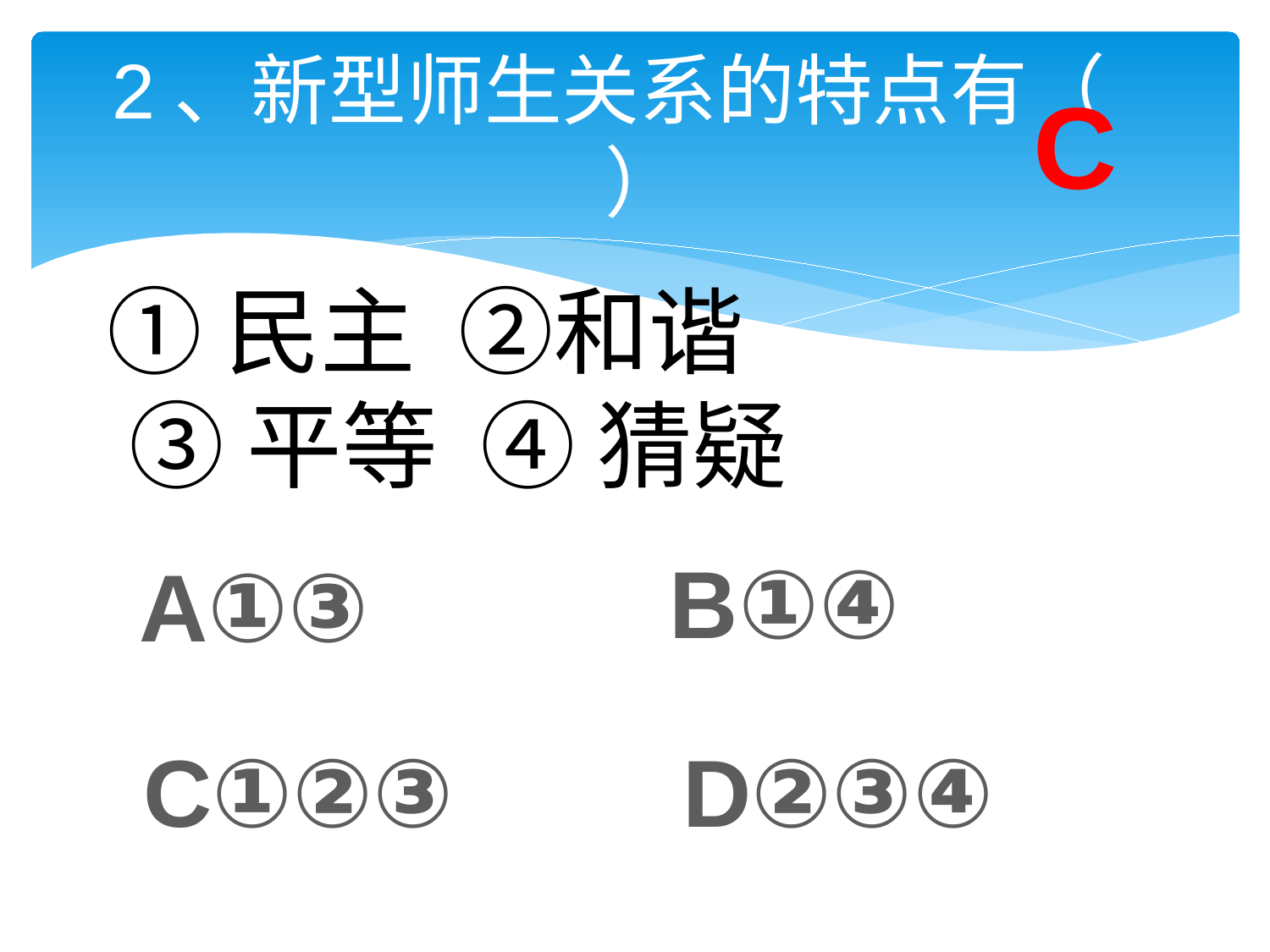

# 2、新型师生关系的特点有（     ）
C
①民主  ②和谐
 ③平等  ④ 猜疑
B①④
A①③
C①②③
D②③④